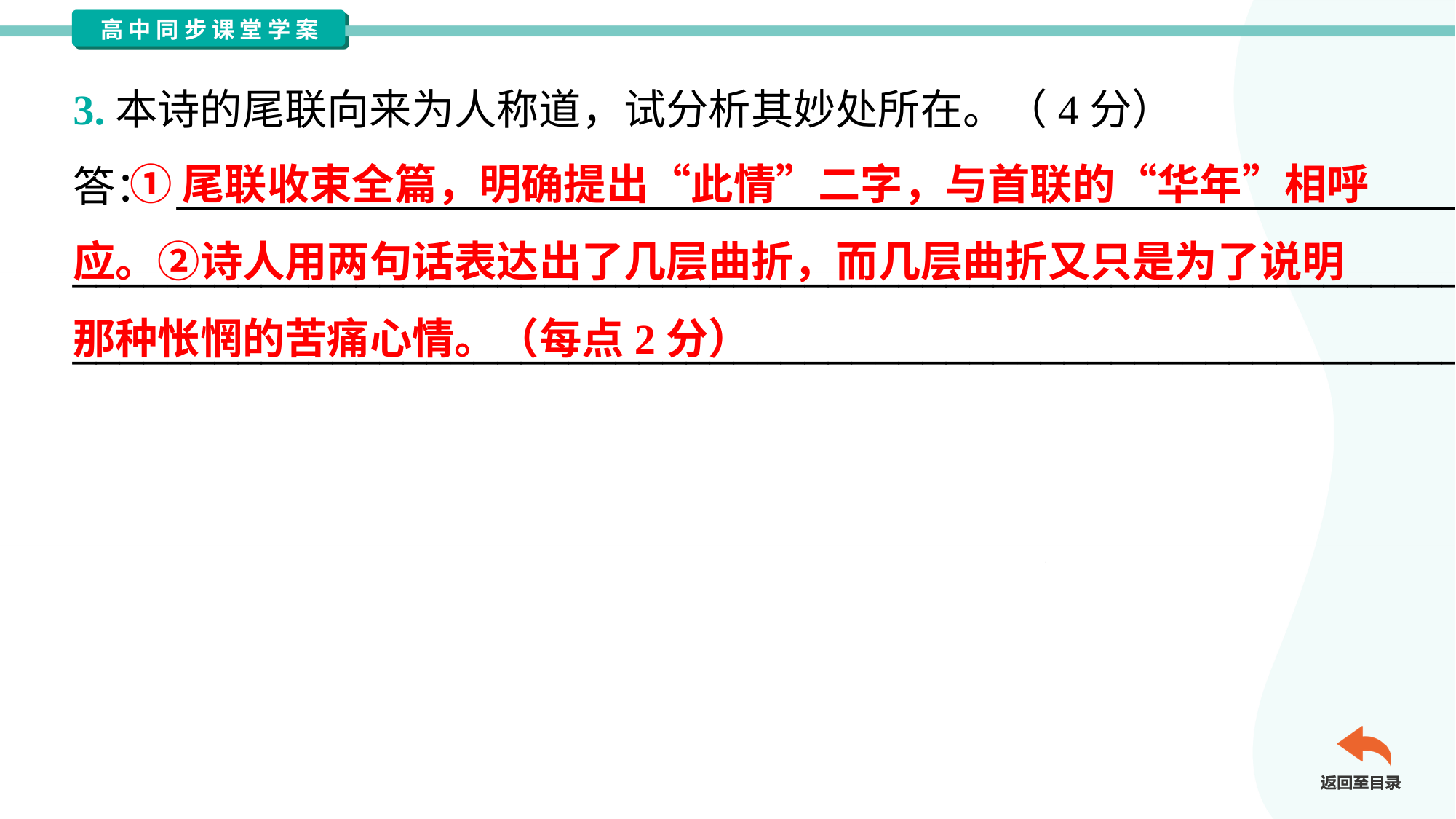

3.本诗的尾联向来为人称道，试分析其妙处所在。（4分）
答： ________________________________________________________
_____________________________________________________________
_____________________________________________________________
      ①尾联收束全篇，明确提出“此情”二字，与首联的“华年”相呼
应。②诗人用两句话表达出了几层曲折，而几层曲折又只是为了说明
那种怅惘的苦痛心情。（每点2分）